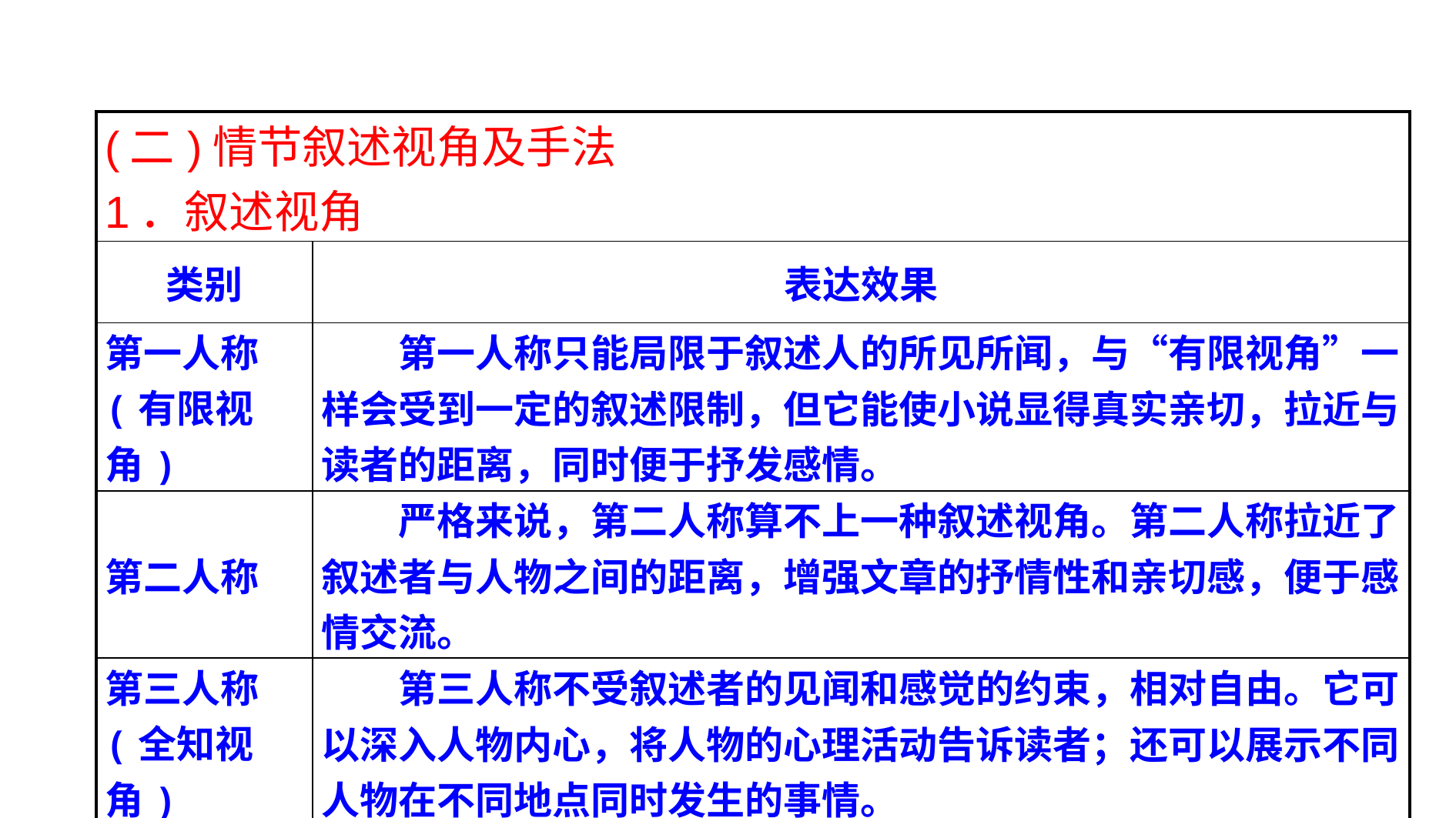

| (二)情节叙述视角及手法 1．叙述视角 |  |
| --- | --- |
| 类别 | 表达效果 |
| 第一人称 (有限视角) | 第一人称只能局限于叙述人的所见所闻，与“有限视角”一样会受到一定的叙述限制，但它能使小说显得真实亲切，拉近与读者的距离，同时便于抒发感情。 |
| 第二人称 | 严格来说，第二人称算不上一种叙述视角。第二人称拉近了叙述者与人物之间的距离，增强文章的抒情性和亲切感，便于感情交流。 |
| 第三人称 (全知视角) | 第三人称不受叙述者的见闻和感觉的约束，相对自由。它可以深入人物内心，将人物的心理活动告诉读者；还可以展示不同人物在不同地点同时发生的事情。 |